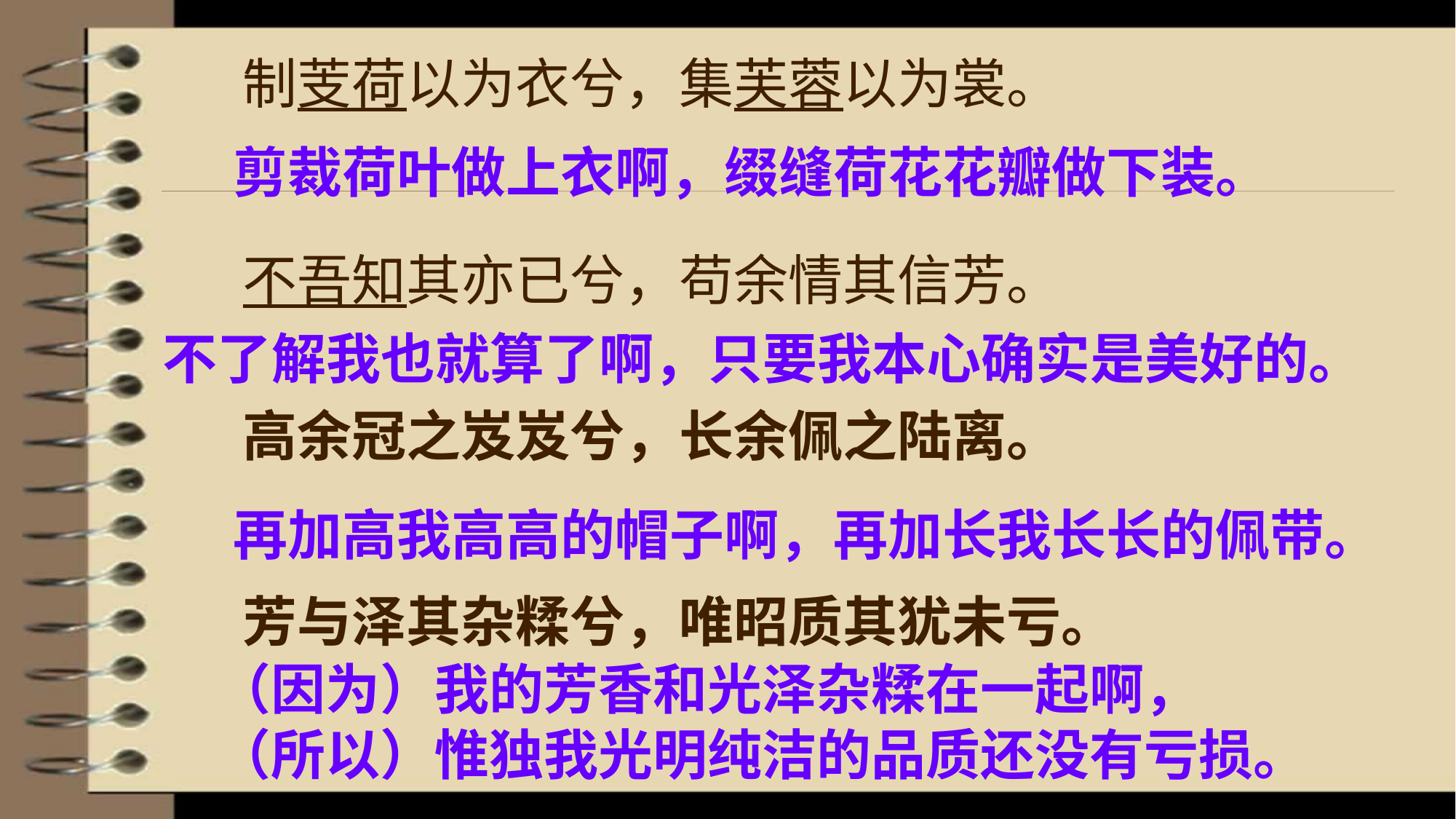

制芰荷以为衣兮，集芙蓉以为裳。

不吾知其亦已兮，苟余情其信芳。
剪裁荷叶做上衣啊，缀缝荷花花瓣做下装。
不了解我也就算了啊，只要我本心确实是美好的。
高余冠之岌岌兮，长余佩之陆离。

芳与泽其杂糅兮，唯昭质其犹未亏。
再加高我高高的帽子啊，再加长我长长的佩带。
（因为）我的芳香和光泽杂糅在一起啊，（所以）惟独我光明纯洁的品质还没有亏损。